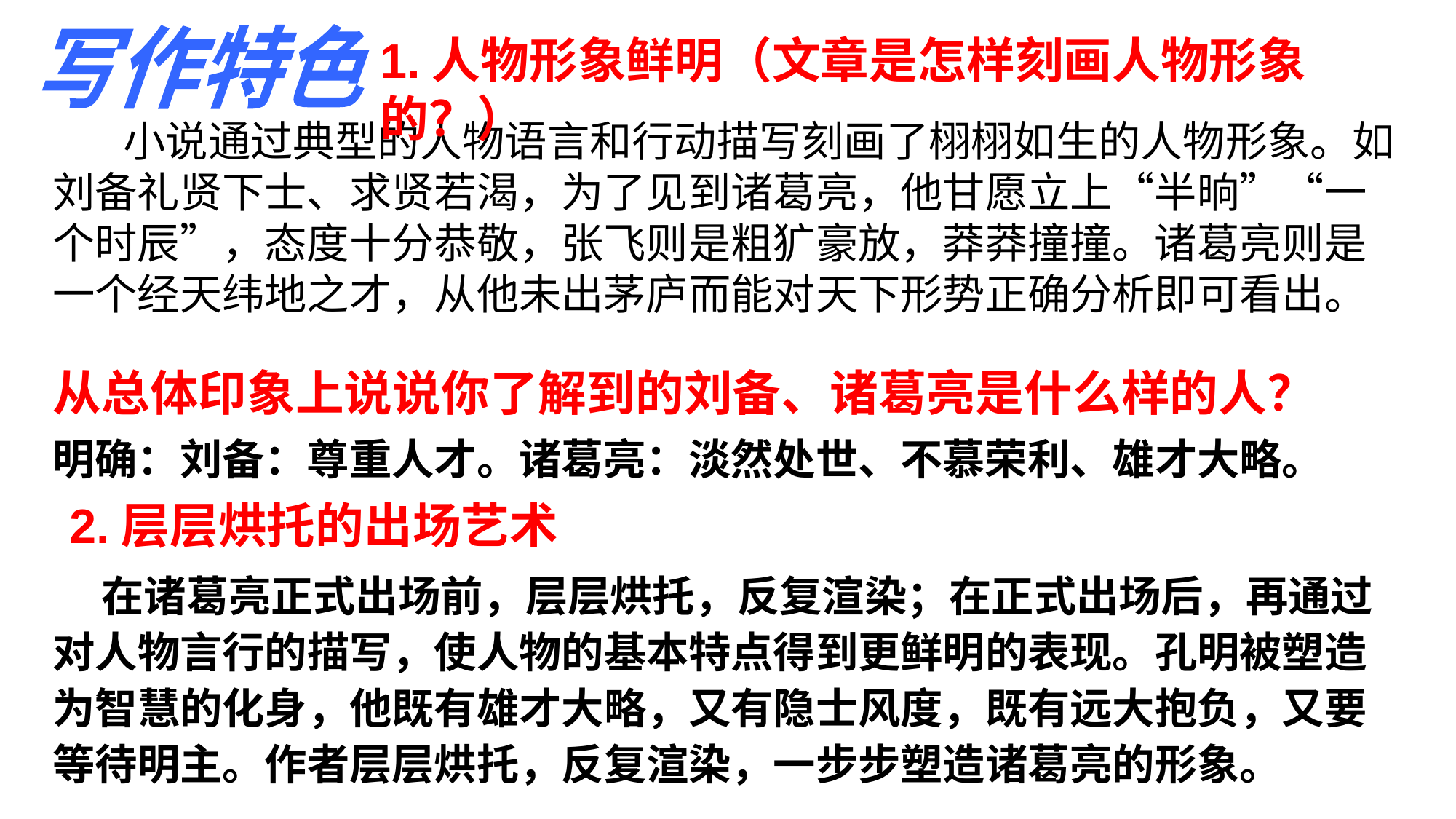

写作特色
1.人物形象鲜明（文章是怎样刻画人物形象的？）

   小说通过典型的人物语言和行动描写刻画了栩栩如生的人物形象。如刘备礼贤下士、求贤若渴，为了见到诸葛亮，他甘愿立上“半晌”“一个时辰”，态度十分恭敬，张飞则是粗犷豪放，莽莽撞撞。诸葛亮则是一个经天纬地之才，从他未出茅庐而能对天下形势正确分析即可看出。
从总体印象上说说你了解到的刘备、诸葛亮是什么样的人？
明确：刘备：尊重人才。诸葛亮：淡然处世、不慕荣利、雄才大略。
2.层层烘托的出场艺术
    在诸葛亮正式出场前，层层烘托，反复渲染；在正式出场后，再通过对人物言行的描写，使人物的基本特点得到更鲜明的表现。孔明被塑造为智慧的化身，他既有雄才大略，又有隐士风度，既有远大抱负，又要等待明主。作者层层烘托，反复渲染，一步步塑造诸葛亮的形象。